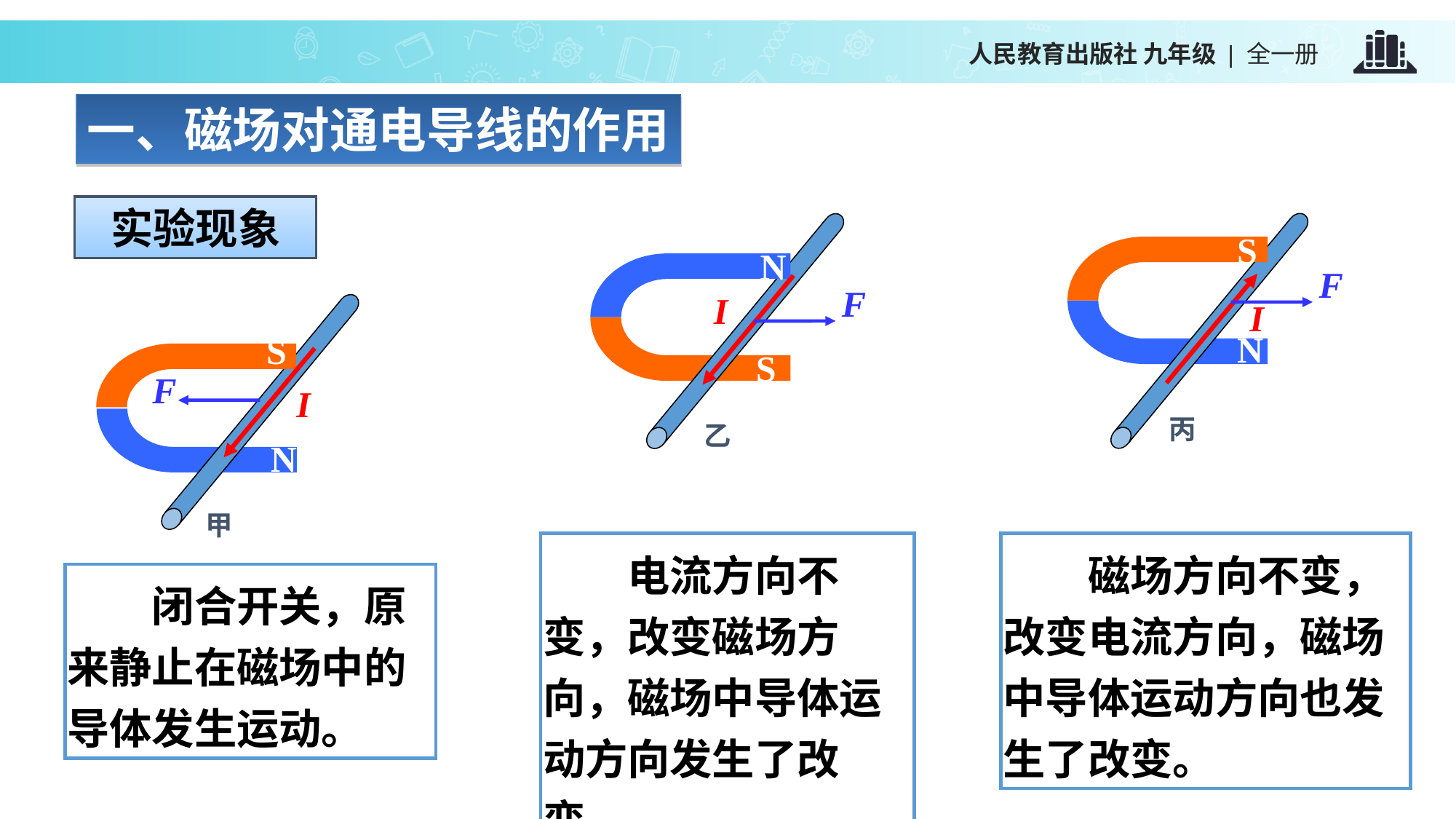

一、磁场对通电导线的作用

S

F

I
N
丙

N

I
F

S
乙
实验现象

S

F
I

N
甲
　　电流方向不变，改变磁场方向，磁场中导体运动方向发生了改变。
　　磁场方向不变，改变电流方向，磁场中导体运动方向也发生了改变。
　　闭合开关，原来静止在磁场中的导体发生运动。